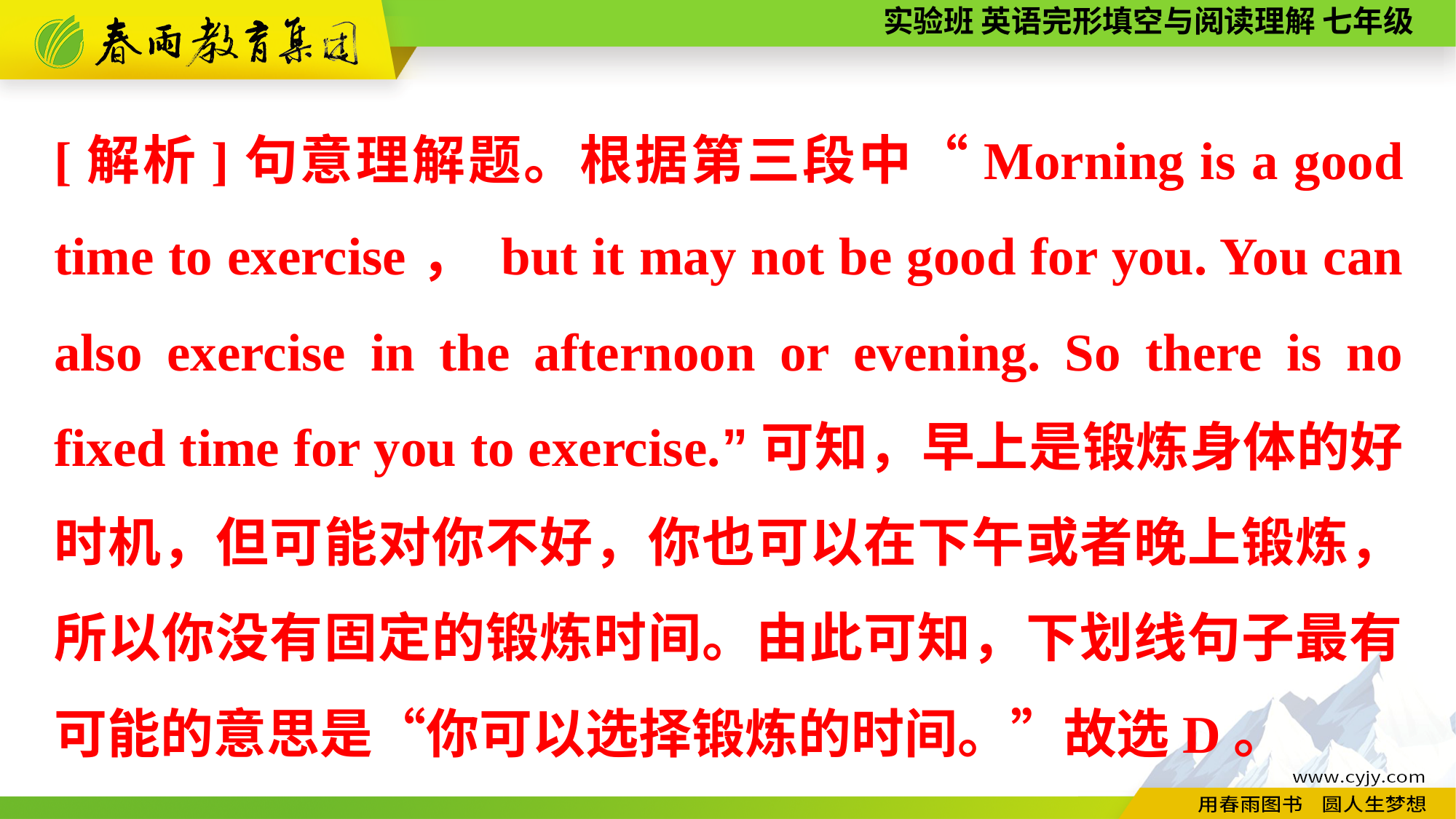

[解析]句意理解题。根据第三段中“Morning is a good time to exercise， but it may not be good for you. You can also exercise in the afternoon or evening. So there is no fixed time for you to exercise.”可知，早上是锻炼身体的好时机，但可能对你不好，你也可以在下午或者晚上锻炼，所以你没有固定的锻炼时间。由此可知，下划线句子最有可能的意思是“你可以选择锻炼的时间。”故选D。